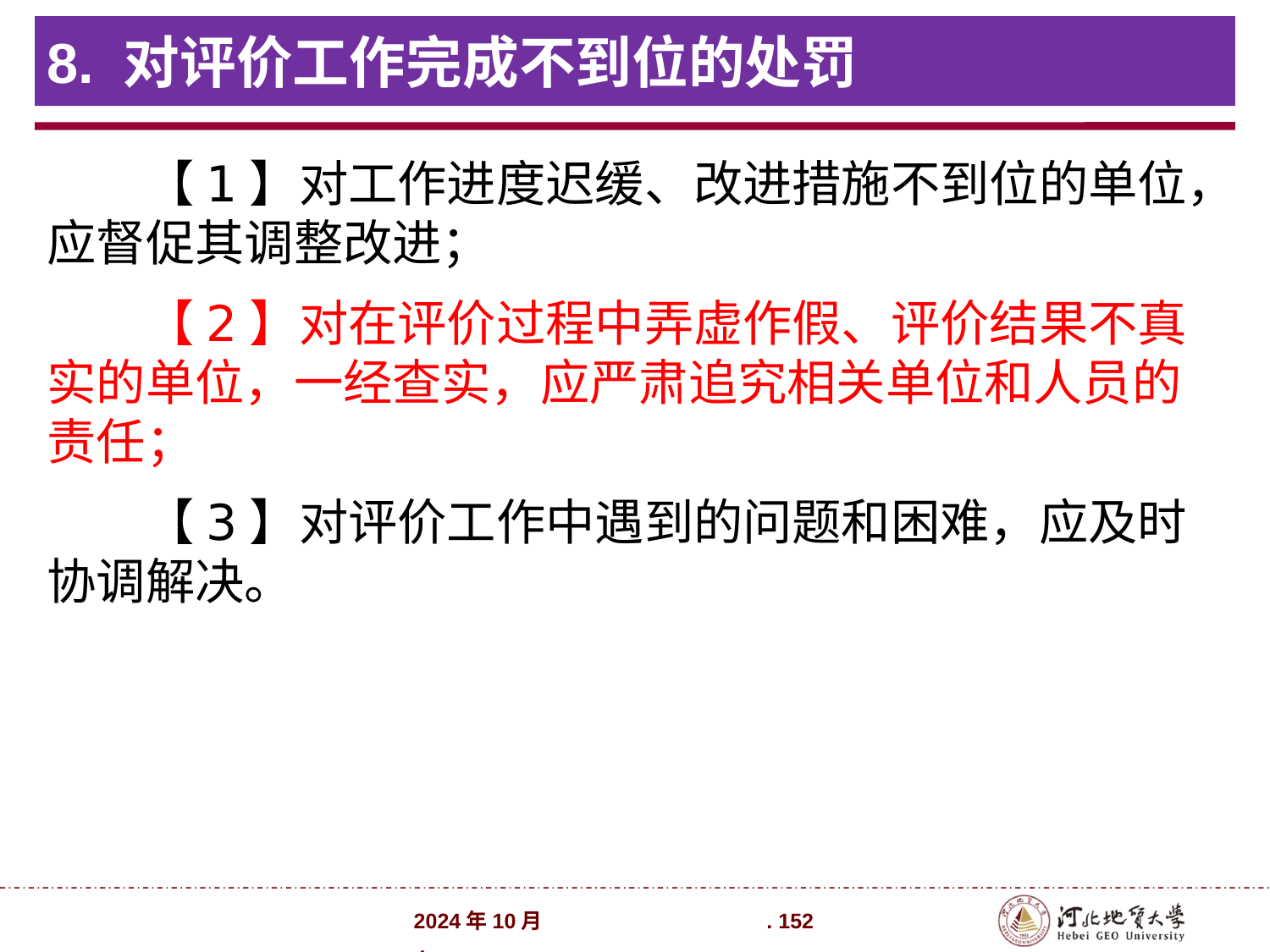

# 8. 对评价工作完成不到位的处罚
 【1】对工作进度迟缓、改进措施不到位的单位，应督促其调整改进；
 【2】对在评价过程中弄虚作假、评价结果不真实的单位，一经查实，应严肃追究相关单位和人员的责任；
 【3】对评价工作中遇到的问题和困难，应及时协调解决。
2024年10月                                             . 152 .